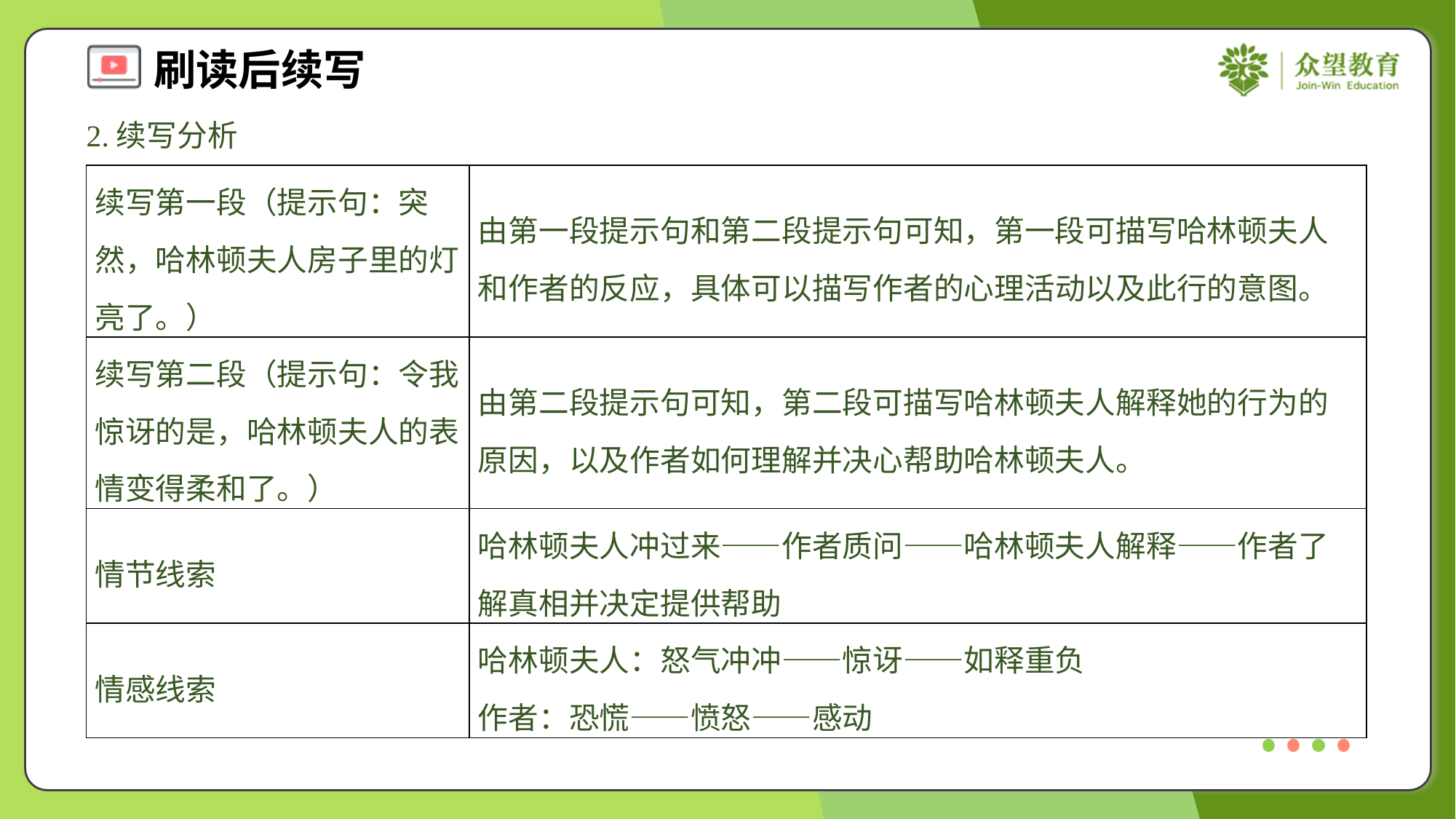

2.续写分析
| 续写第一段（提示句：突然，哈林顿夫人房子里的灯亮了。） | 由第一段提示句和第二段提示句可知，第一段可描写哈林顿夫人和作者的反应，具体可以描写作者的心理活动以及此行的意图。 |
| --- | --- |
| 续写第二段（提示句：令我惊讶的是，哈林顿夫人的表情变得柔和了。） | 由第二段提示句可知，第二段可描写哈林顿夫人解释她的行为的原因，以及作者如何理解并决心帮助哈林顿夫人。 |
| 情节线索 | 哈林顿夫人冲过来——作者质问——哈林顿夫人解释——作者了解真相并决定提供帮助 |
| 情感线索 | 哈林顿夫人：怒气冲冲——惊讶——如释重负 作者：恐慌——愤怒——感动 |